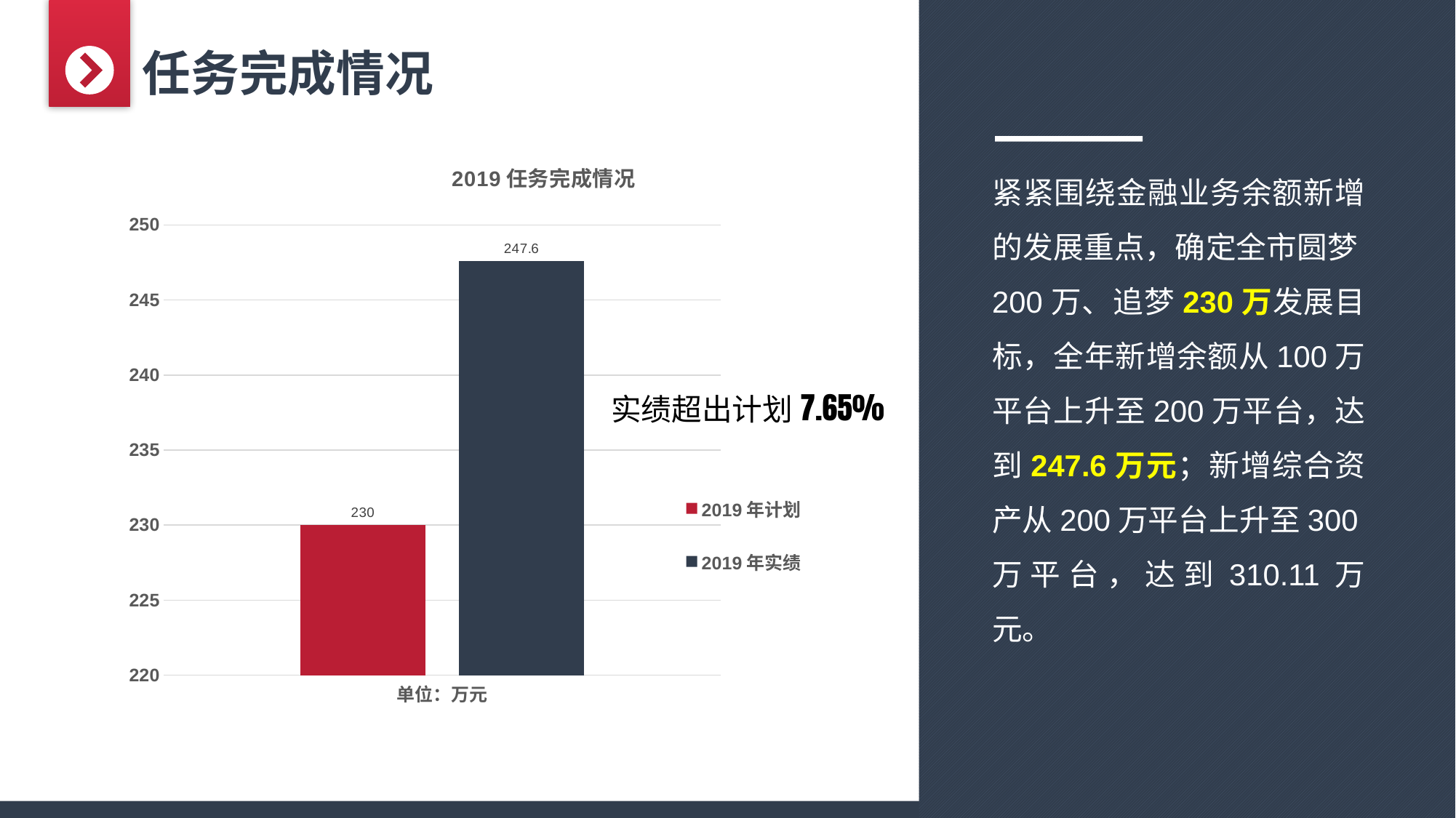

任务完成情况

紧紧围绕金融业务余额新增的发展重点，确定全市圆梦200万、追梦230万发展目标，全年新增余额从100万平台上升至200万平台，达到247.6万元；新增综合资产从200万平台上升至300万平台，达到310.11万元。

### Chart: 2019任务完成情况

| Category | 2019年计划 | 2019年实绩 |
|---|---|---|
| 单位：万元 | 230.0 | 247.6 |
实绩超出计划7.65%